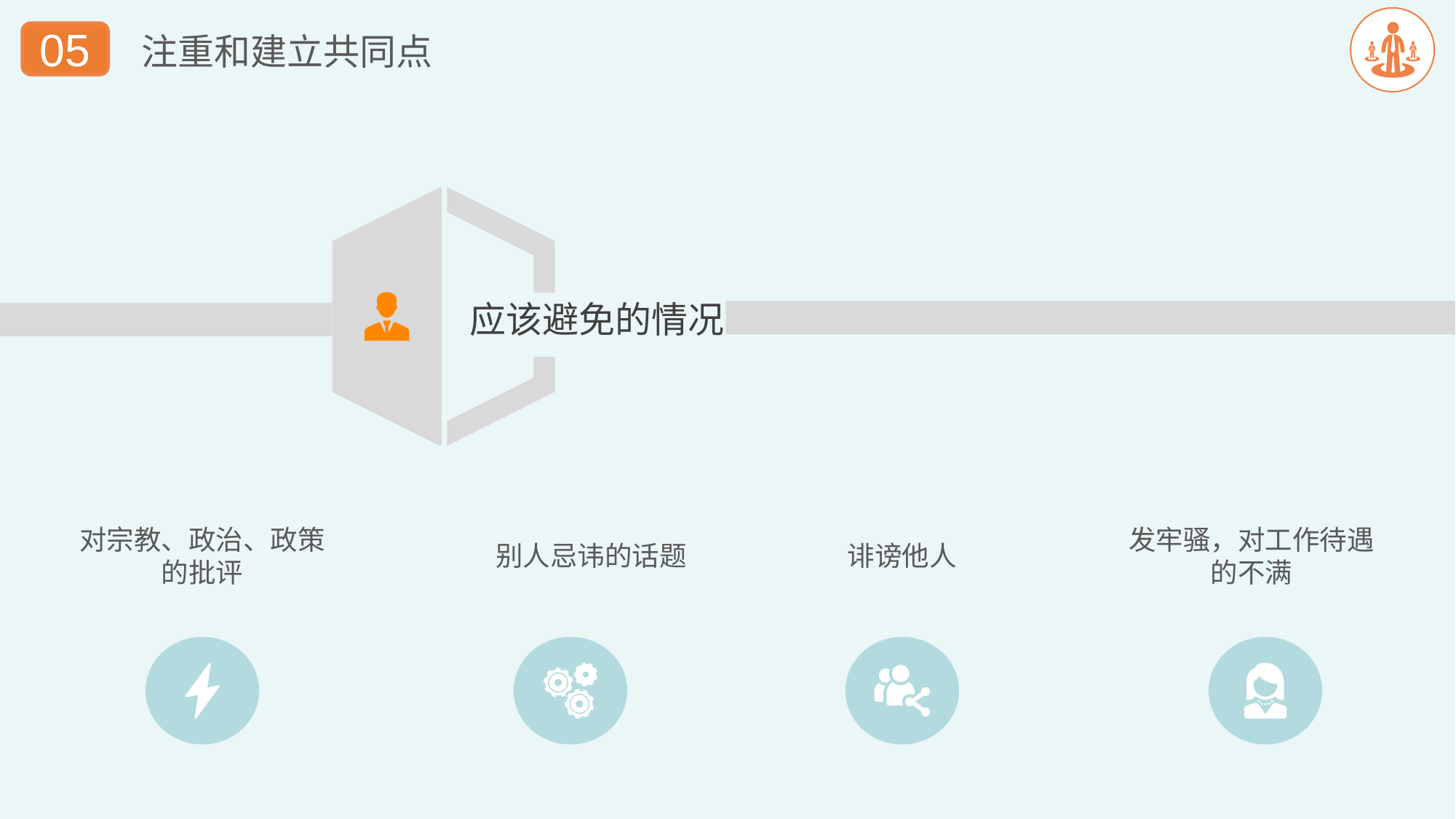

05

注重和建立共同点

应该避免的情况

对宗教、政治、政策的批评
别人忌讳的话题
诽谤他人
发牢骚，对工作待遇的不满